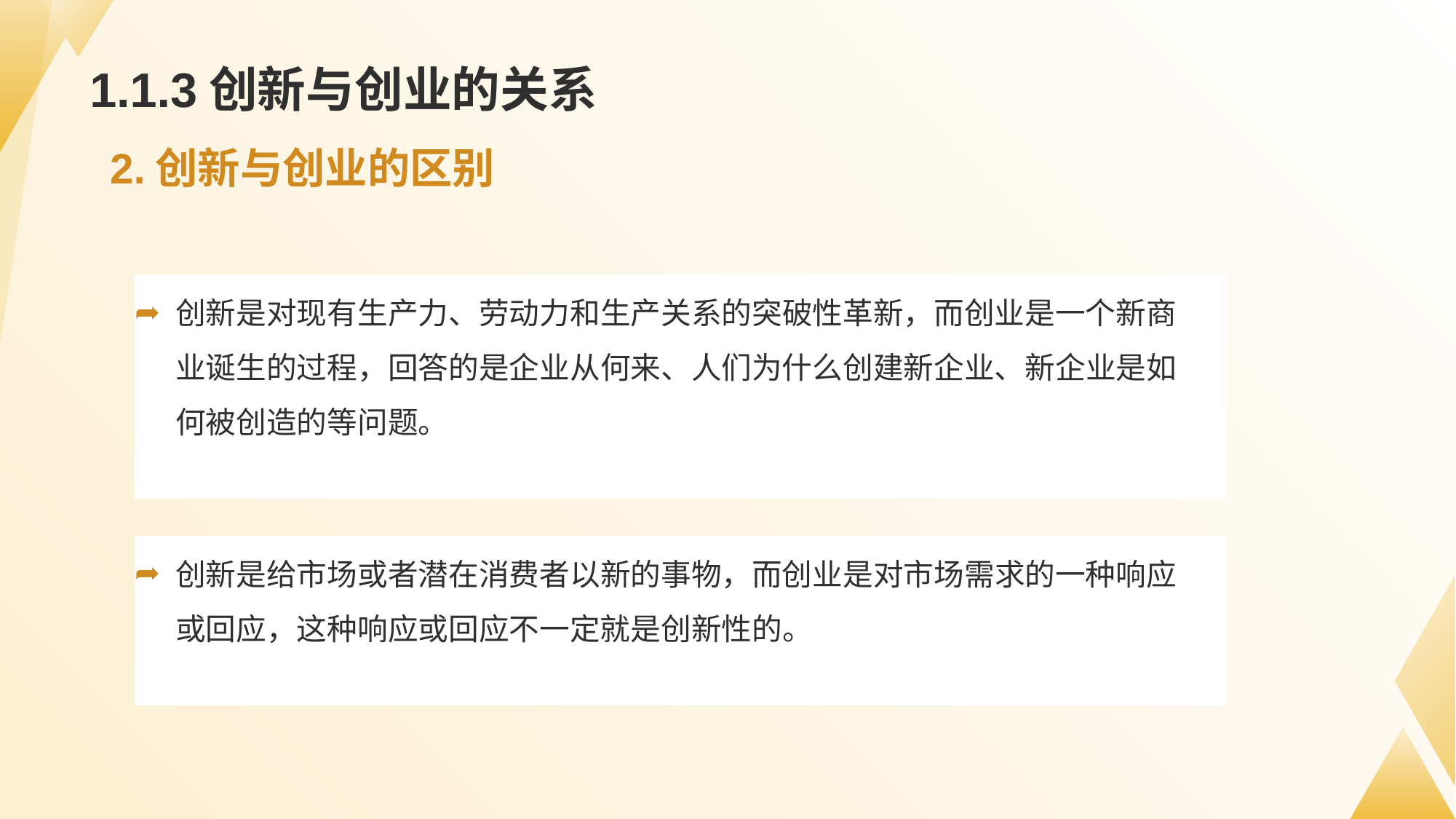

# 1.1.3创新与创业的关系
2.创新与创业的区别
创新是对现有生产力、劳动力和生产关系的突破性革新，而创业是一个新商业诞生的过程，回答的是企业从何来、人们为什么创建新企业、新企业是如何被创造的等问题。

创新是给市场或者潜在消费者以新的事物，而创业是对市场需求的一种响应或回应，这种响应或回应不一定就是创新性的。